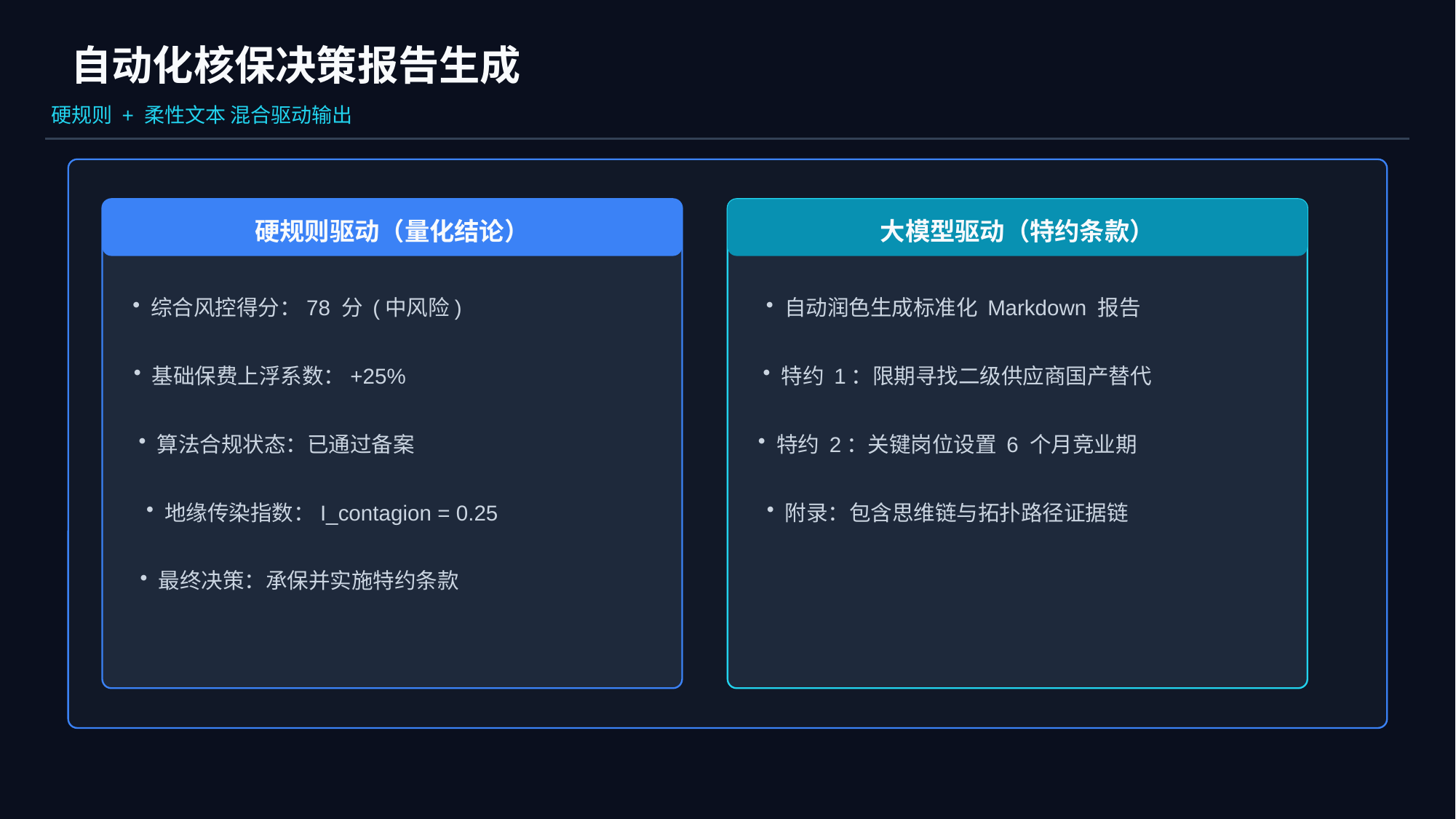

自动化核保决策报告生成
硬规则 + 柔性文本 混合驱动输出

硬规则驱动（量化结论）
大模型驱动（特约条款）
综合风控得分：78 分 (中风险)
自动润色生成标准化 Markdown 报告
基础保费上浮系数：+25%
特约 1：限期寻找二级供应商国产替代
算法合规状态：已通过备案
特约 2：关键岗位设置 6 个月竞业期
地缘传染指数：I_contagion = 0.25
附录：包含思维链与拓扑路径证据链
最终决策：承保并实施特约条款